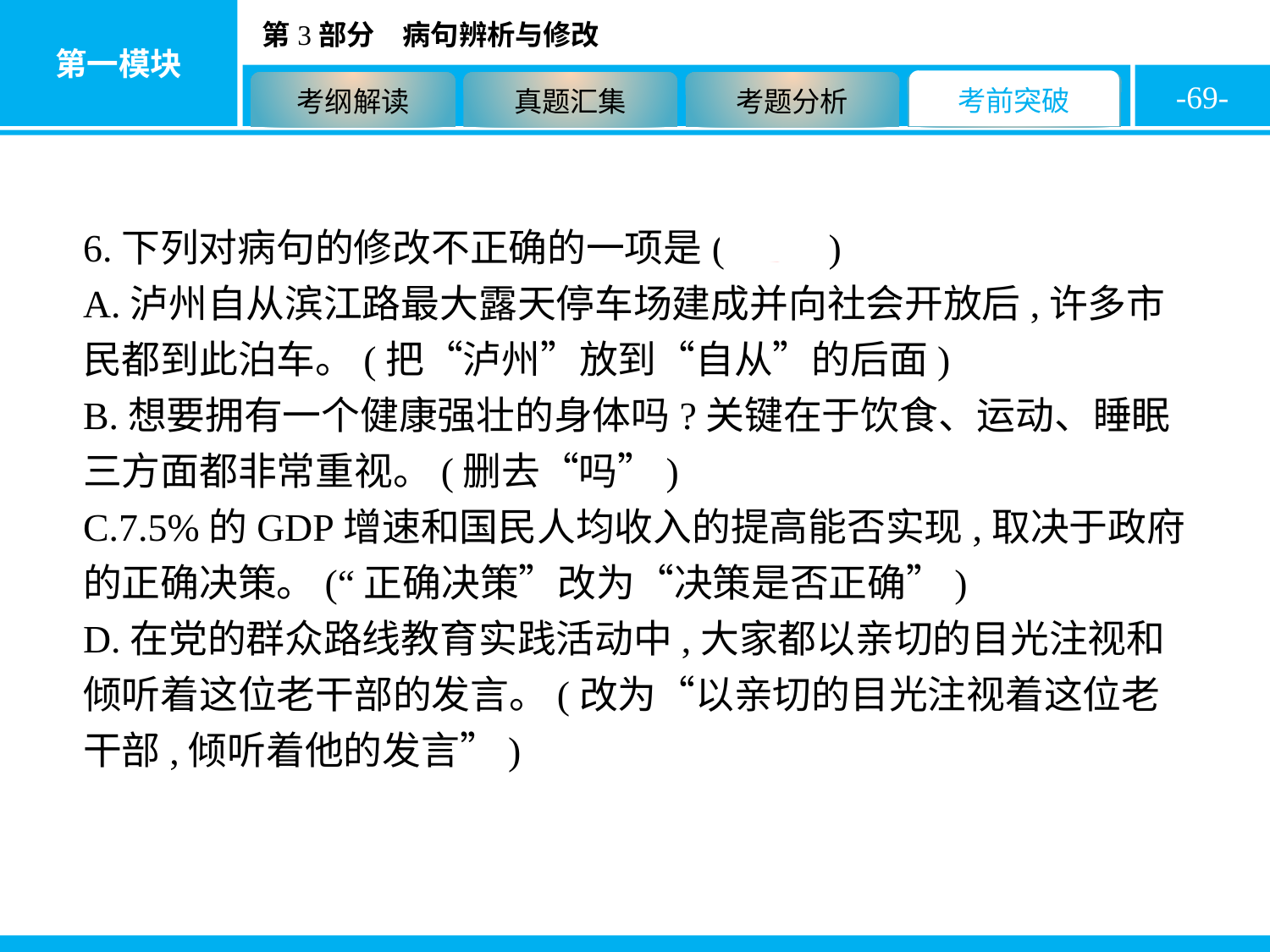

-69-
6.下列对病句的修改不正确的一项是(    B    )
A.泸州自从滨江路最大露天停车场建成并向社会开放后,许多市民都到此泊车。(把“泸州”放到“自从”的后面)
B.想要拥有一个健康强壮的身体吗?关键在于饮食、运动、睡眠三方面都非常重视。(删去“吗”)
C.7.5%的GDP增速和国民人均收入的提高能否实现,取决于政府的正确决策。(“正确决策”改为“决策是否正确”)
D.在党的群众路线教育实践活动中,大家都以亲切的目光注视和倾听着这位老干部的发言。(改为“以亲切的目光注视着这位老干部,倾听着他的发言”)